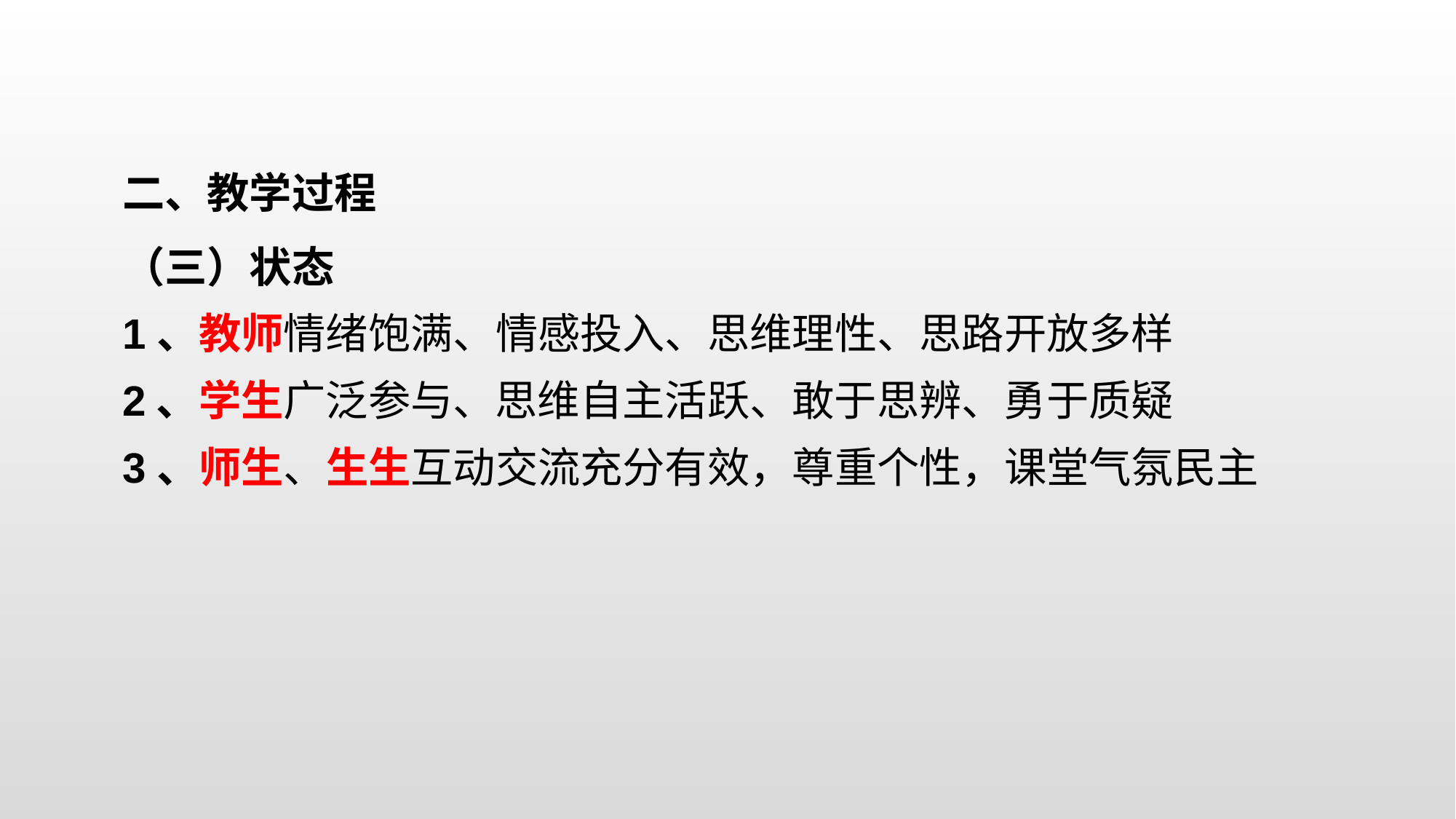

二、教学过程
（三）状态
1、教师情绪饱满、情感投入、思维理性、思路开放多样
2、学生广泛参与、思维自主活跃、敢于思辨、勇于质疑
3、师生、生生互动交流充分有效，尊重个性，课堂气氛民主